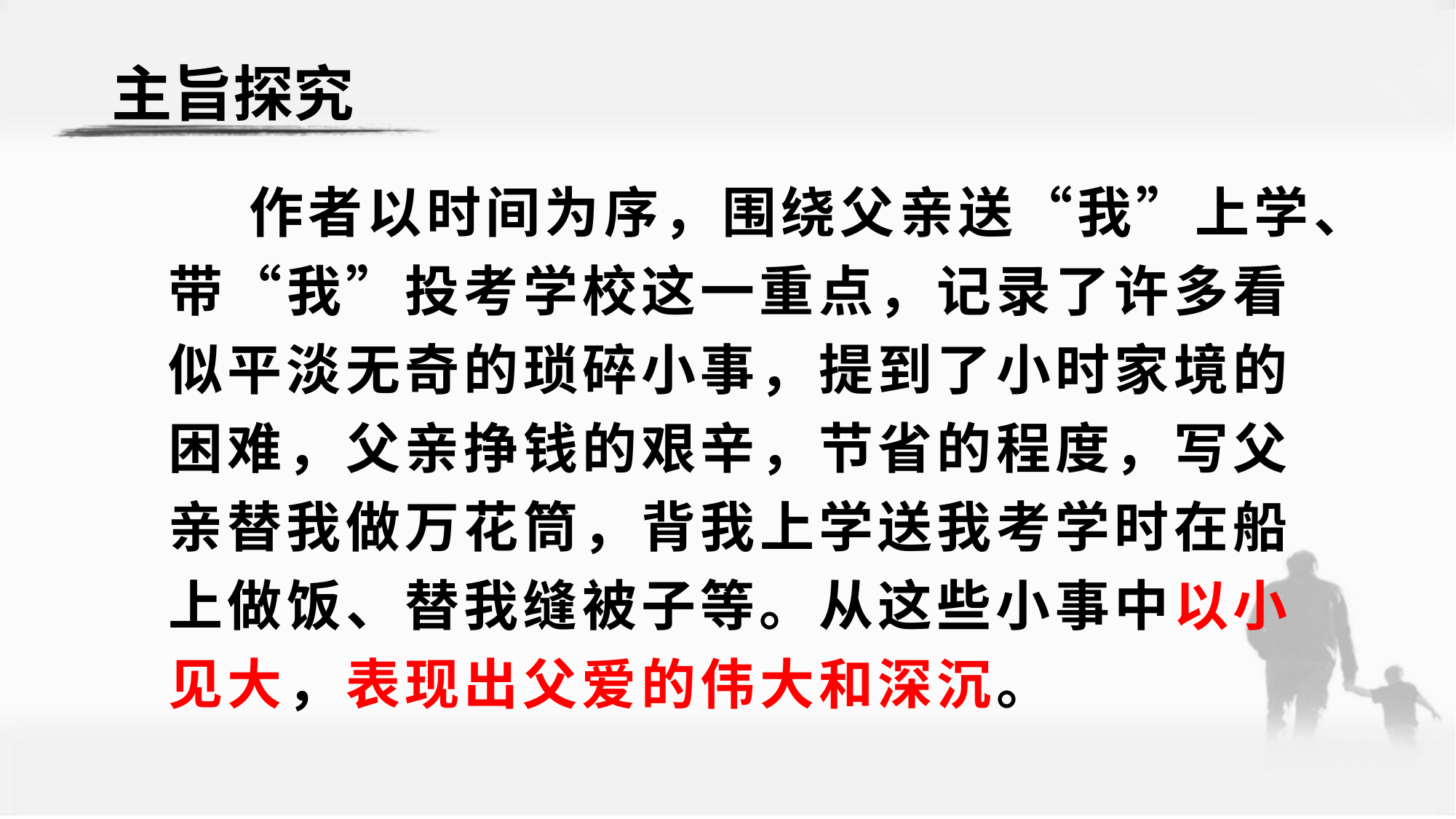

主旨探究
    作者以时间为序，围绕父亲送“我”上学、带“我”投考学校这一重点，记录了许多看似平淡无奇的琐碎小事，提到了小时家境的困难，父亲挣钱的艰辛，节省的程度，写父亲替我做万花筒，背我上学送我考学时在船上做饭、替我缝被子等。从这些小事中以小见大，表现出父爱的伟大和深沉。